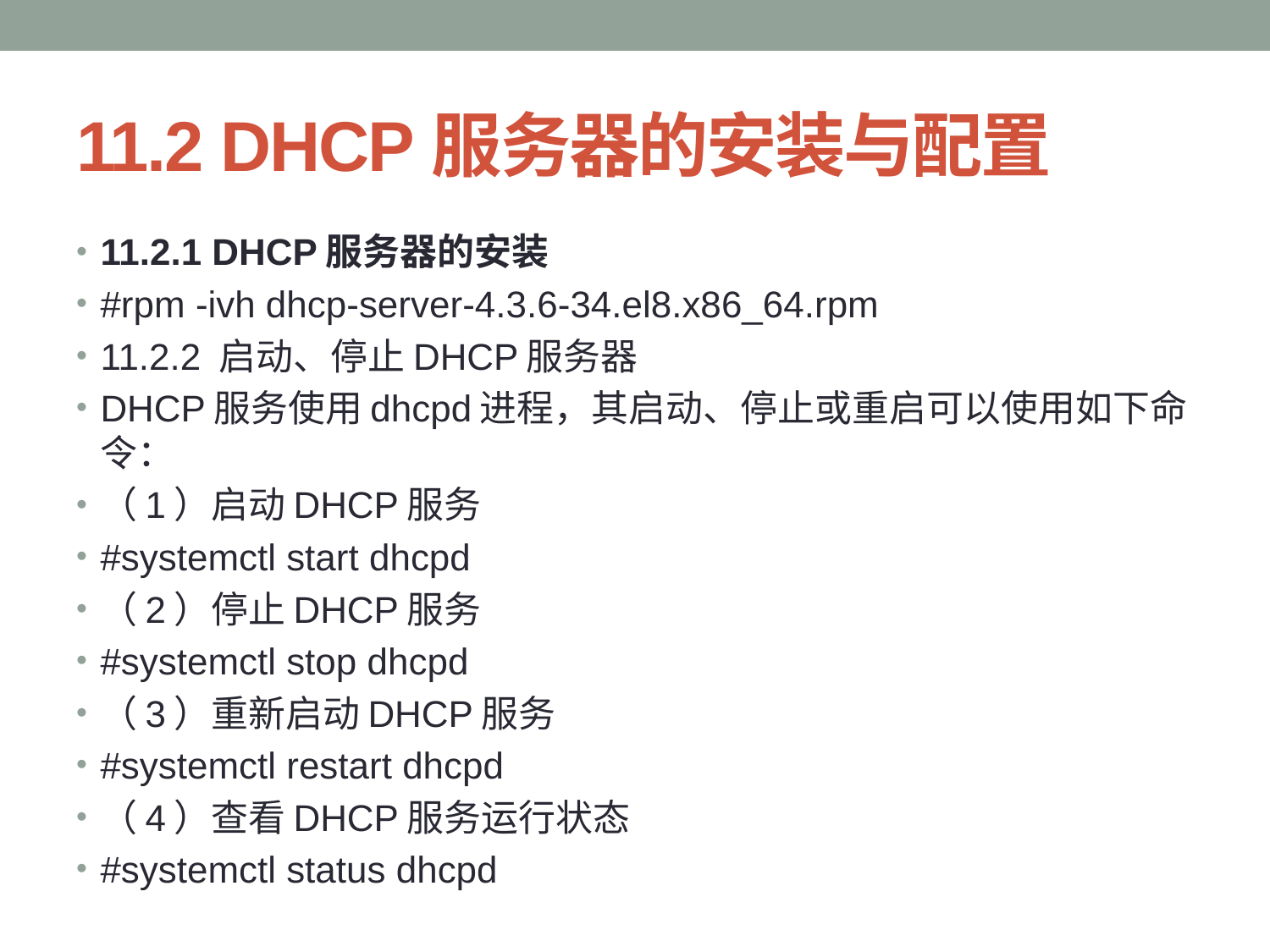

# 11.2 DHCP服务器的安装与配置
11.2.1 DHCP服务器的安装
#rpm -ivh dhcp-server-4.3.6-34.el8.x86_64.rpm
11.2.2 启动、停止DHCP服务器
DHCP服务使用dhcpd进程，其启动、停止或重启可以使用如下命令：
（1）启动DHCP服务
#systemctl start dhcpd
（2）停止DHCP服务
#systemctl stop dhcpd
（3）重新启动DHCP服务
#systemctl restart dhcpd
（4）查看DHCP服务运行状态
#systemctl status dhcpd